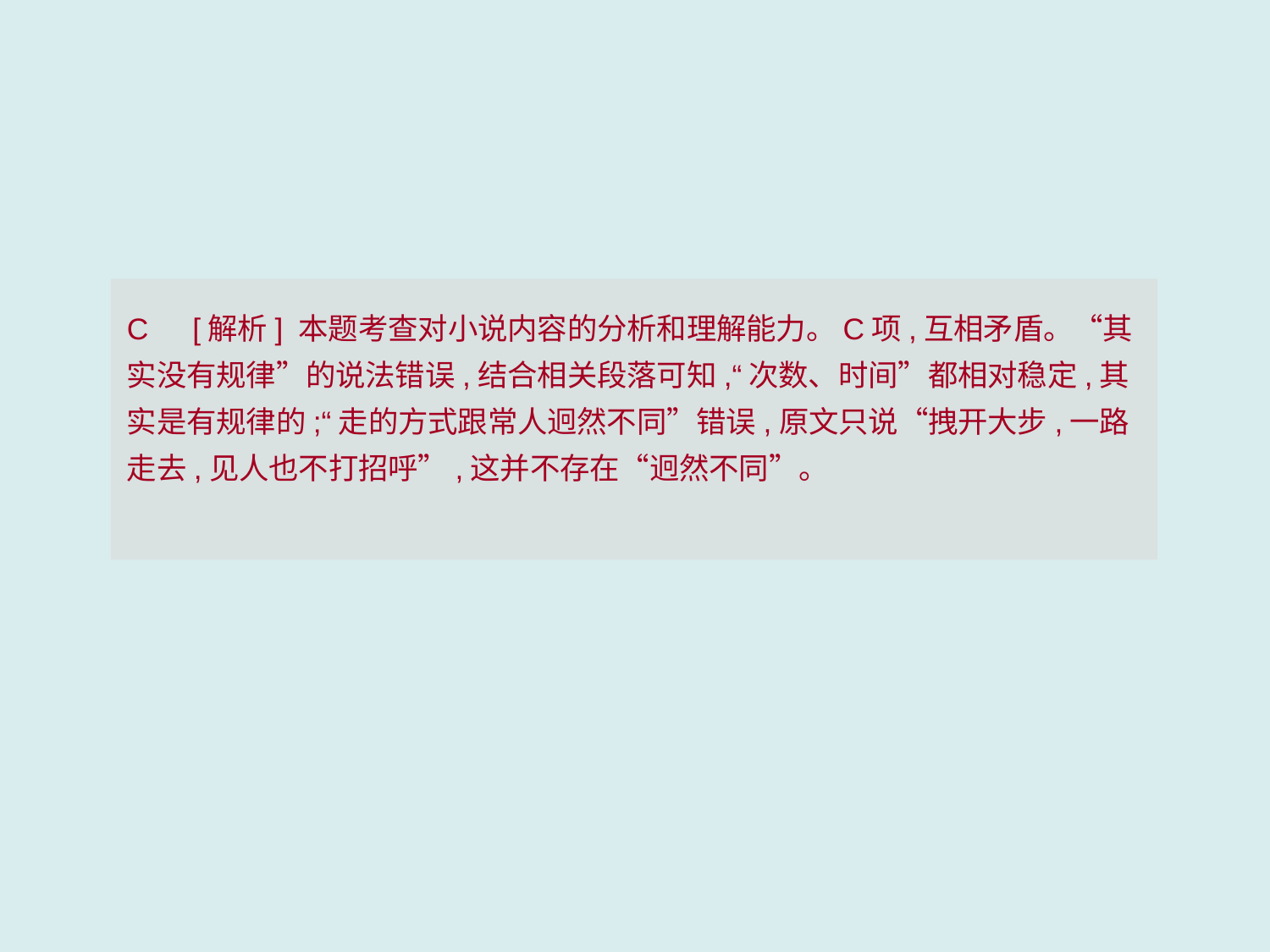

C　[解析] 本题考查对小说内容的分析和理解能力。C项,互相矛盾。“其实没有规律”的说法错误,结合相关段落可知,“次数、时间”都相对稳定,其实是有规律的;“走的方式跟常人迥然不同”错误,原文只说“拽开大步,一路走去,见人也不打招呼”,这并不存在“迥然不同”。